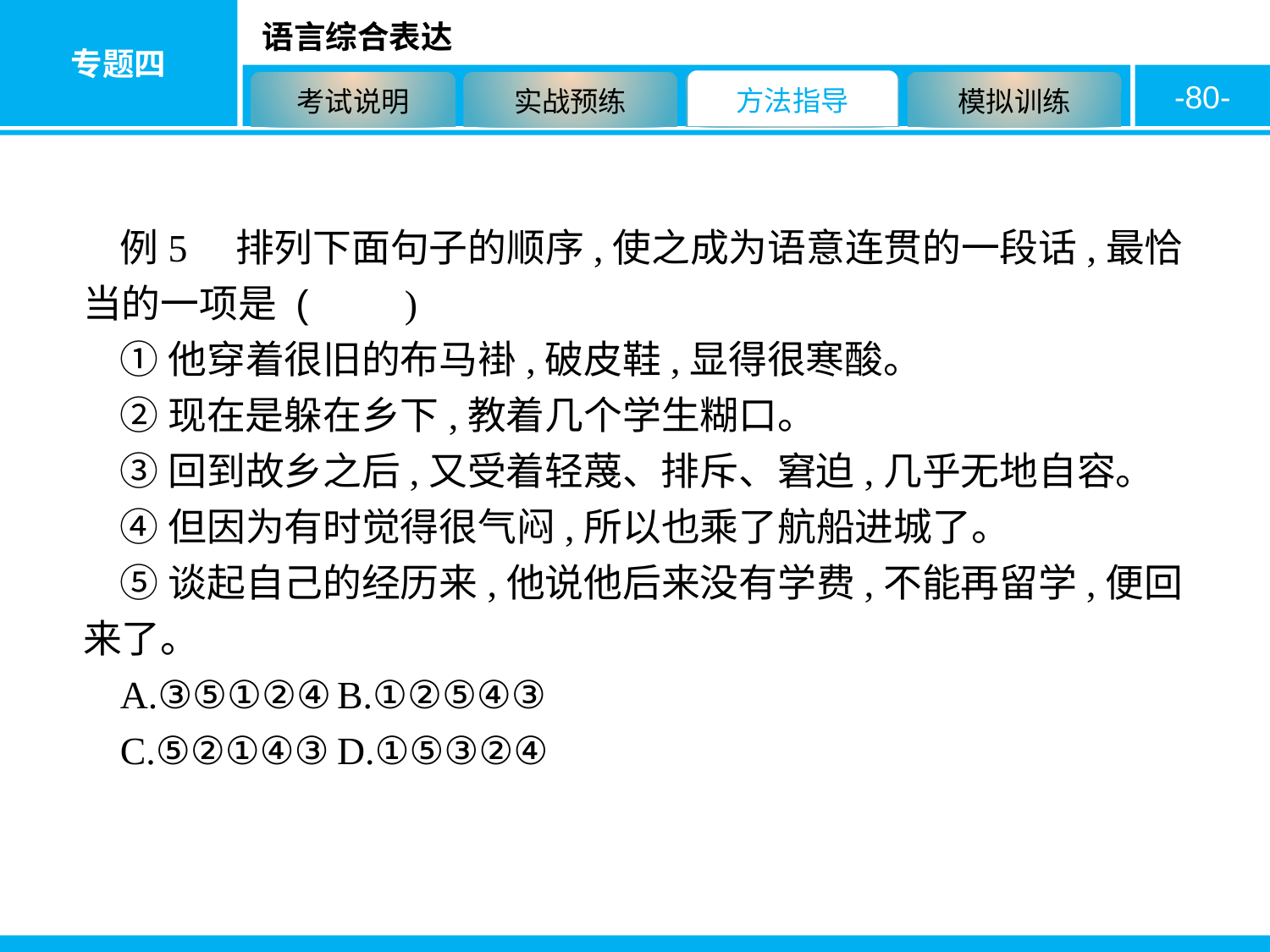

-80-
例5　排列下面句子的顺序,使之成为语意连贯的一段话,最恰当的一项是 (　　)
①他穿着很旧的布马褂,破皮鞋,显得很寒酸。
②现在是躲在乡下,教着几个学生糊口。
③回到故乡之后,又受着轻蔑、排斥、窘迫,几乎无地自容。
④但因为有时觉得很气闷,所以也乘了航船进城了。
⑤谈起自己的经历来,他说他后来没有学费,不能再留学,便回来了。
A.③⑤①②④	B.①②⑤④③
C.⑤②①④③	D.①⑤③②④